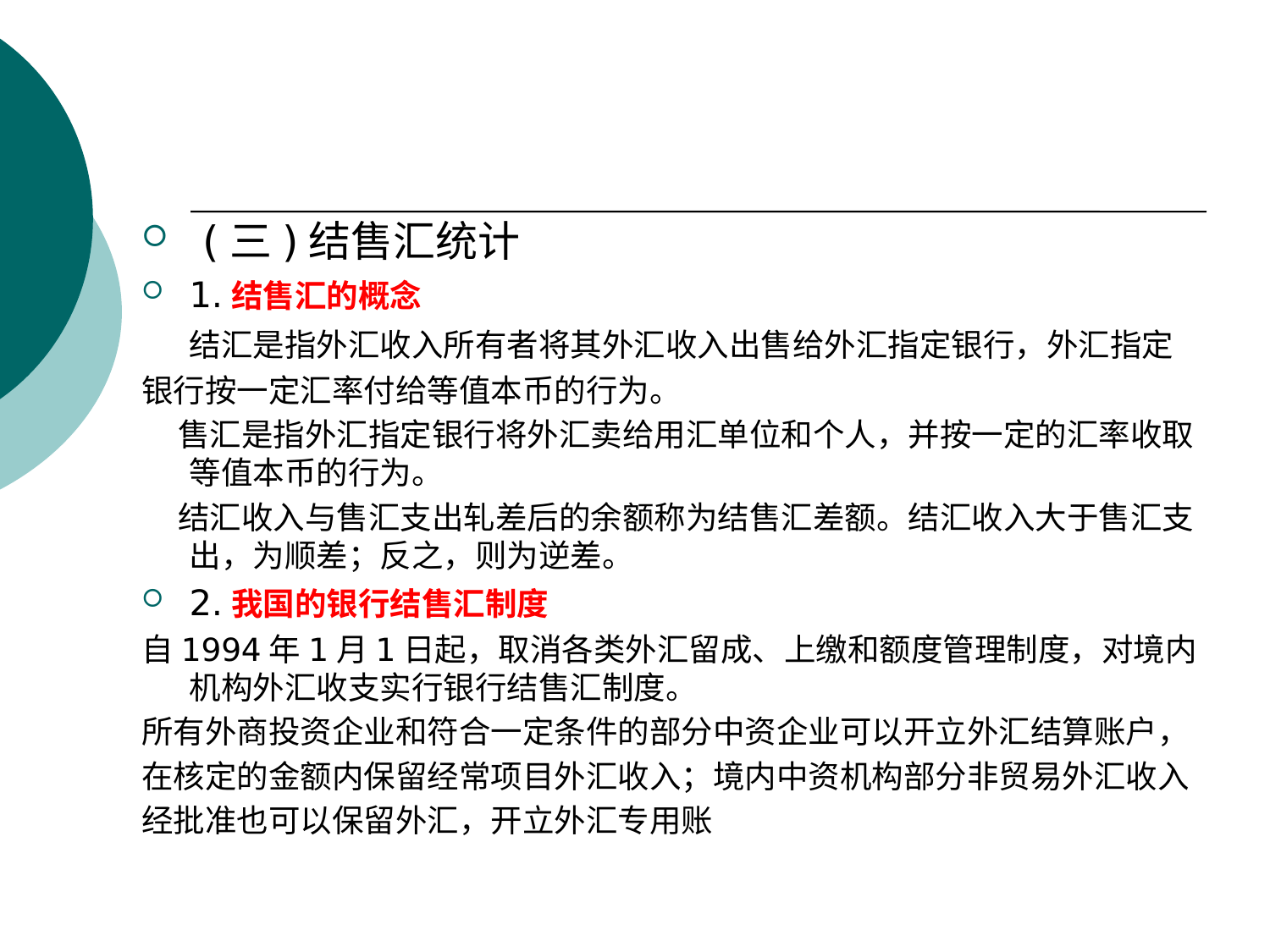

#
 (三)结售汇统计
1.结售汇的概念
     结汇是指外汇收入所有者将其外汇收入出售给外汇指定银行，外汇指定
银行按一定汇率付给等值本币的行为。
    售汇是指外汇指定银行将外汇卖给用汇单位和个人，并按一定的汇率收取等值本币的行为。
    结汇收入与售汇支出轧差后的余额称为结售汇差额。结汇收入大于售汇支出，为顺差；反之，则为逆差。
2.我国的银行结售汇制度
自1994年1月1日起，取消各类外汇留成、上缴和额度管理制度，对境内机构外汇收支实行银行结售汇制度。
所有外商投资企业和符合一定条件的部分中资企业可以开立外汇结算账户，
在核定的金额内保留经常项目外汇收入；境内中资机构部分非贸易外汇收入
经批准也可以保留外汇，开立外汇专用账